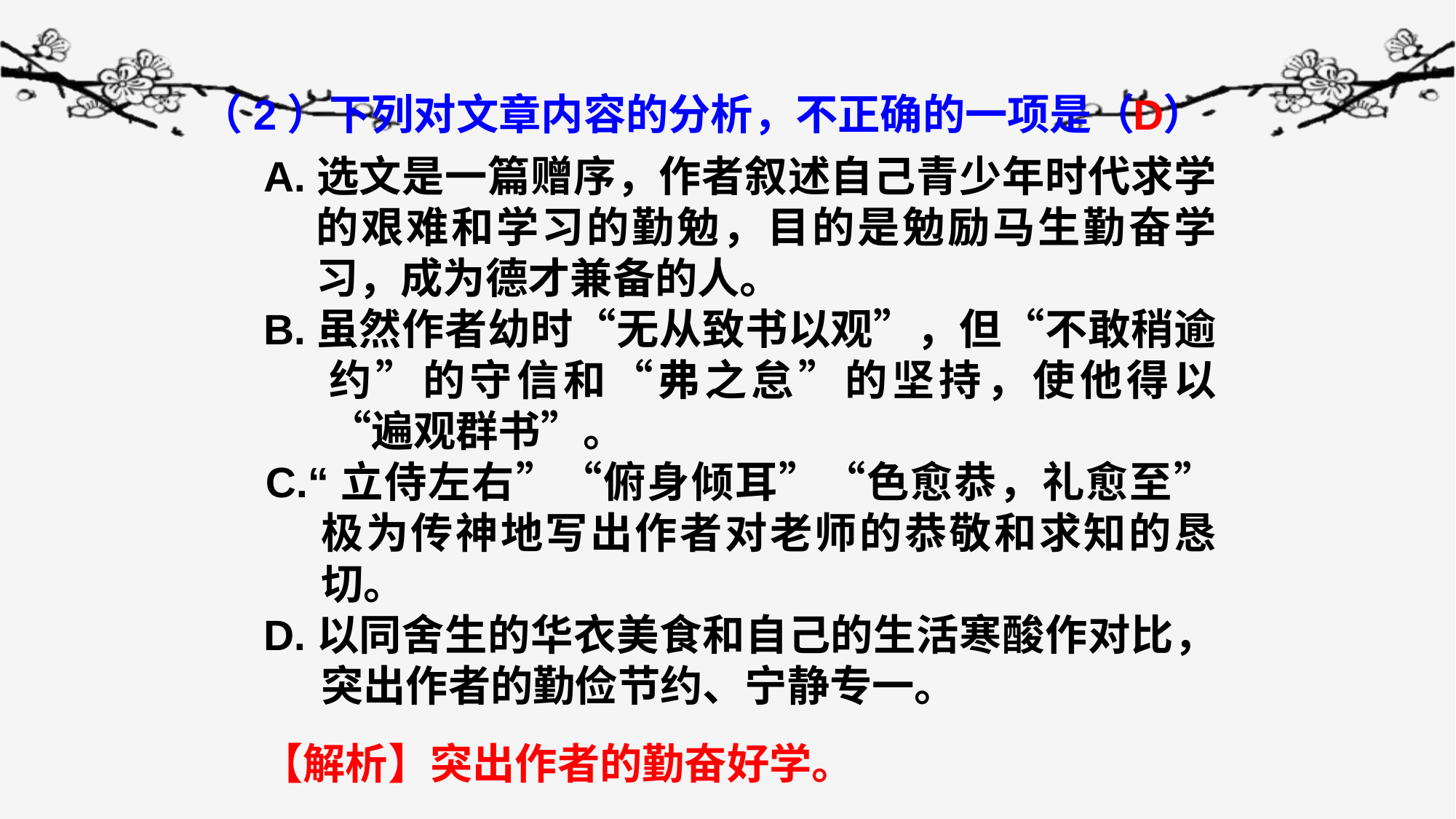

D
（2）下列对文章内容的分析，不正确的一项是（   ）
  A.选文是一篇赠序，作者叙述自己青少年时代求学的艰难和学习的勤勉，目的是勉励马生勤奋学习，成为德才兼备的人。
  B.虽然作者幼时“无从致书以观”，但“不敢稍逾约”的守信和“弗之怠”的坚持，使他得以“遍观群书”。
  C.“立侍左右”“俯身倾耳”“色愈恭，礼愈至”极为传神地写出作者对老师的恭敬和求知的恳切。
  D.以同舍生的华衣美食和自己的生活寒酸作对比，突出作者的勤俭节约、宁静专一。
【解析】突出作者的勤奋好学。